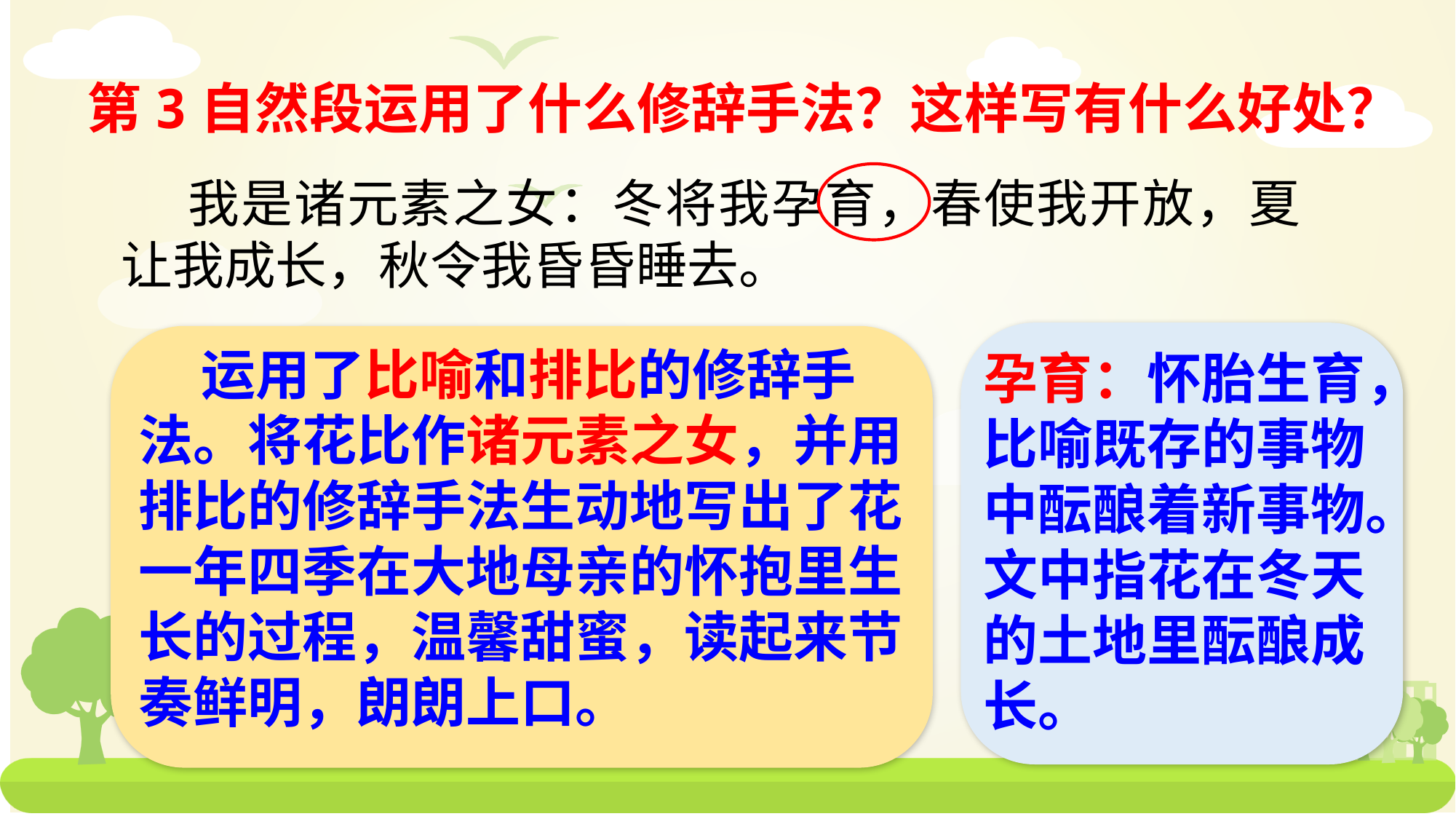

第3自然段运用了什么修辞手法？这样写有什么好处？

    我是诸元素之女：冬将我孕育，春使我开放，夏让我成长，秋令我昏昏睡去。

孕育：怀胎生育，比喻既存的事物中酝酿着新事物。文中指花在冬天的土地里酝酿成长。

    运用了比喻和排比的修辞手法。将花比作诸元素之女，并用排比的修辞手法生动地写出了花一年四季在大地母亲的怀抱里生长的过程，温馨甜蜜，读起来节奏鲜明，朗朗上口。